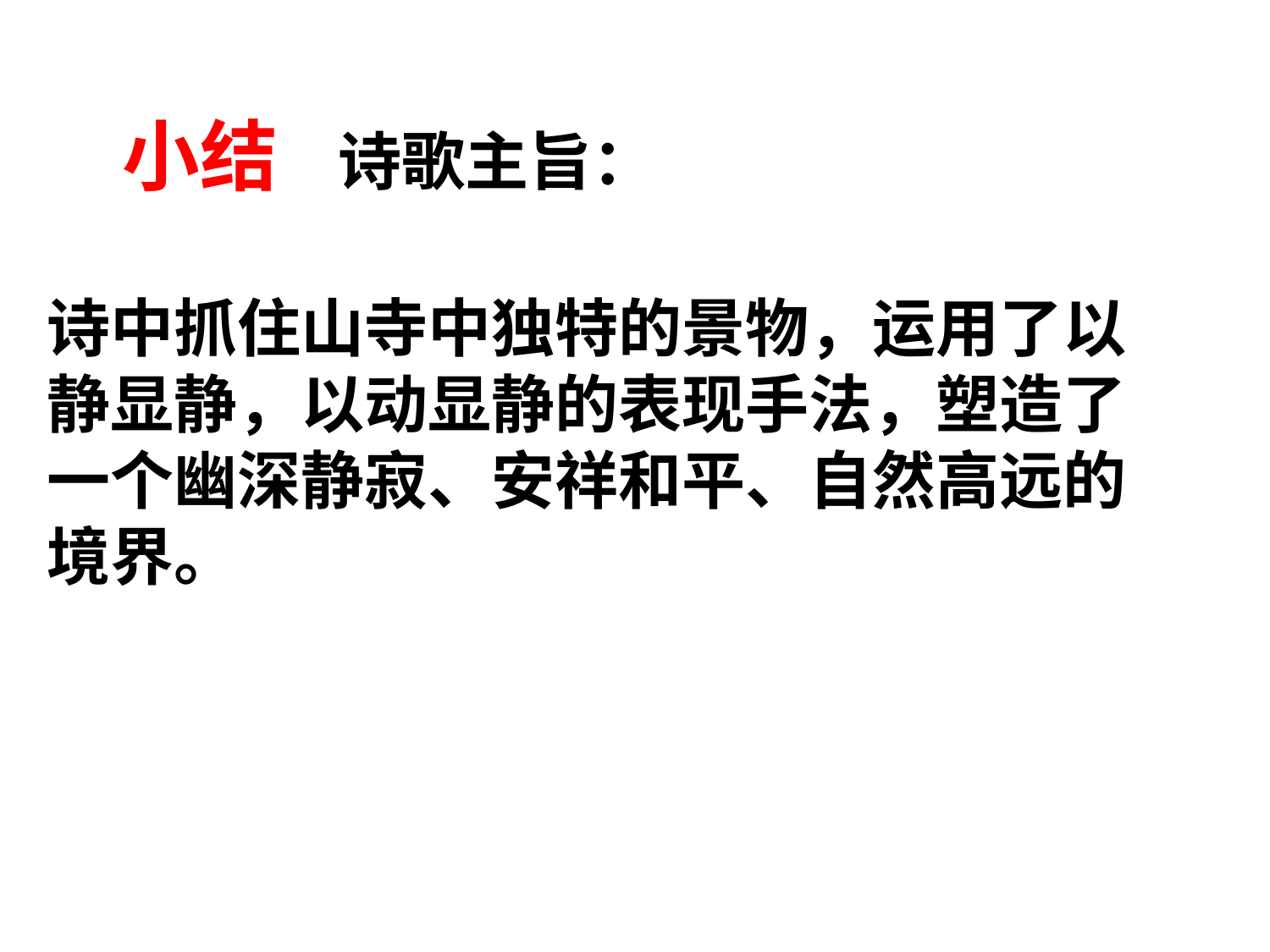

小结    诗歌主旨：

诗中抓住山寺中独特的景物，运用了以静显静，以动显静的表现手法，塑造了一个幽深静寂、安祥和平、自然高远的境界。